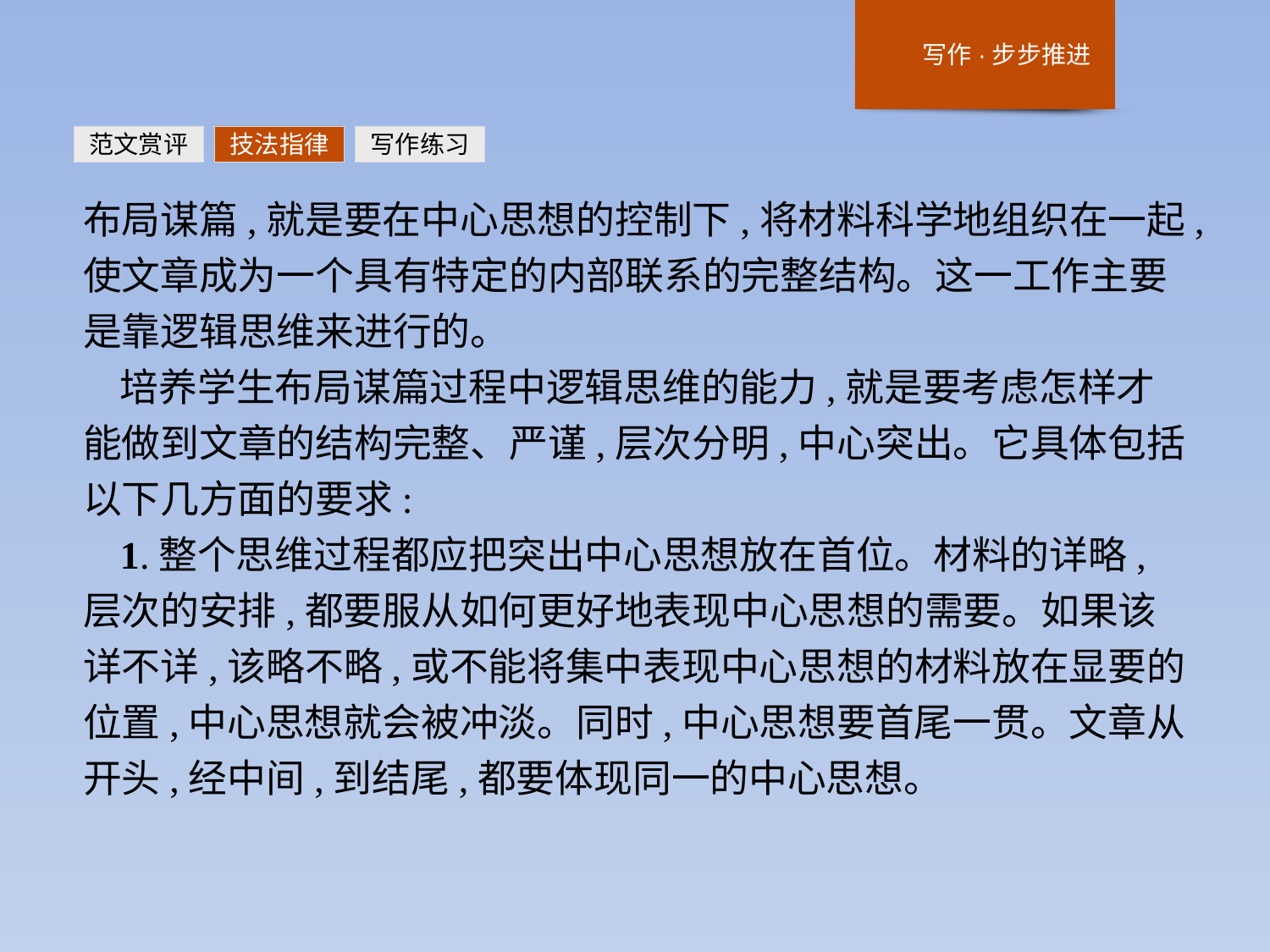

范文赏评
技法指律
写作练习
布局谋篇,就是要在中心思想的控制下,将材料科学地组织在一起,使文章成为一个具有特定的内部联系的完整结构。这一工作主要是靠逻辑思维来进行的。
培养学生布局谋篇过程中逻辑思维的能力,就是要考虑怎样才能做到文章的结构完整、严谨,层次分明,中心突出。它具体包括以下几方面的要求:
1.整个思维过程都应把突出中心思想放在首位。材料的详略,层次的安排,都要服从如何更好地表现中心思想的需要。如果该详不详,该略不略,或不能将集中表现中心思想的材料放在显要的位置,中心思想就会被冲淡。同时,中心思想要首尾一贯。文章从开头,经中间,到结尾,都要体现同一的中心思想。